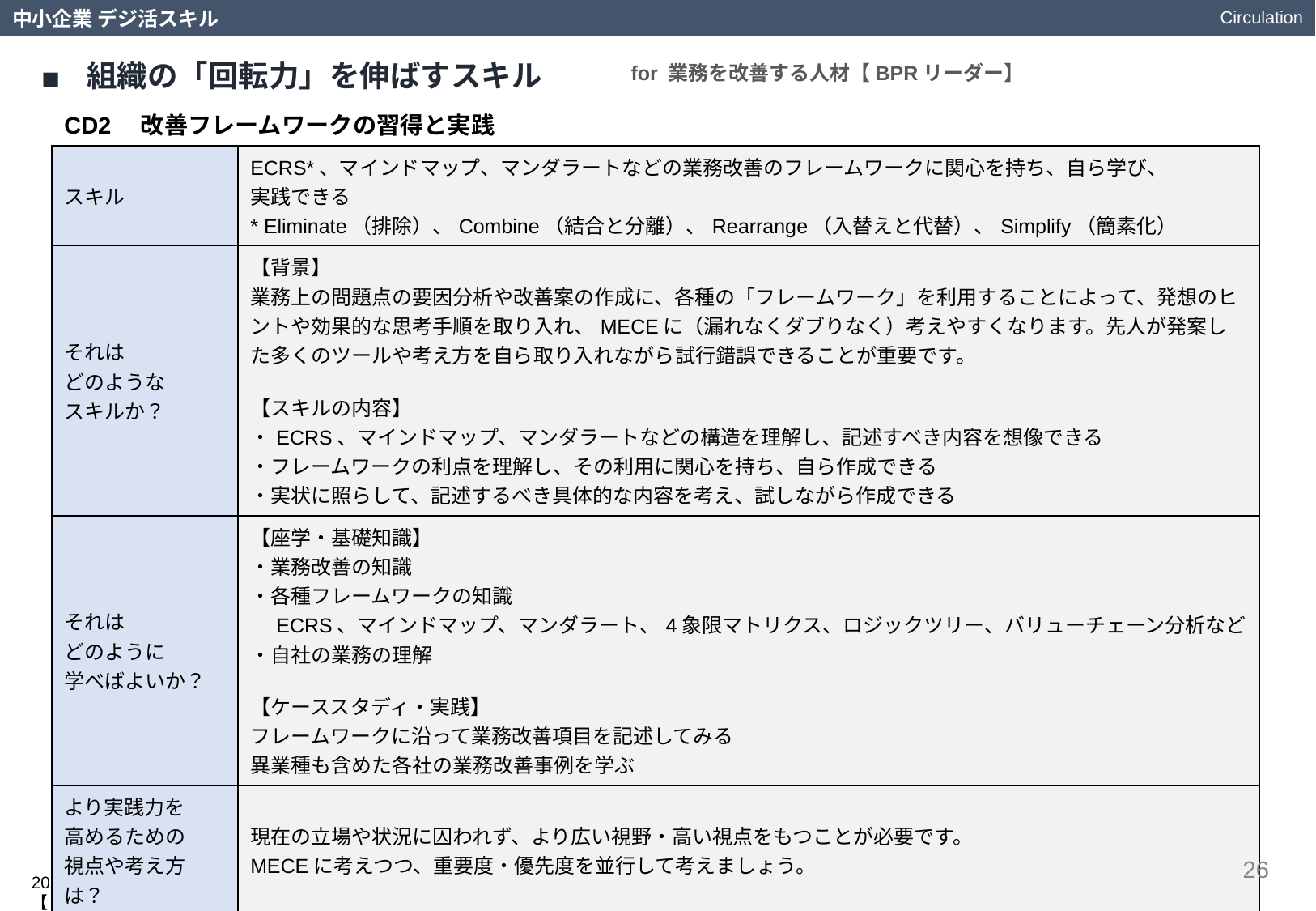

Circulation
中小企業 デジ活スキル
組織の「回転力」を伸ばすスキル
for 業務を改善する人材【BPRリーダー】
CD2　改善フレームワークの習得と実践
| スキル | ECRS\*、マインドマップ、マンダラートなどの業務改善のフレームワークに関心を持ち、自ら学び、 実践できる \* Eliminate（排除）、Combine（結合と分離）、Rearrange（入替えと代替）、Simplify（簡素化） |
| --- | --- |
| それは どのような スキルか？ | 【背景】 業務上の問題点の要因分析や改善案の作成に、各種の「フレームワーク」を利用することによって、発想のヒントや効果的な思考手順を取り入れ、MECEに（漏れなくダブりなく）考えやすくなります。先人が発案した多くのツールや考え方を自ら取り入れながら試行錯誤できることが重要です。 【スキルの内容】 ・ECRS、マインドマップ、マンダラートなどの構造を理解し、記述すべき内容を想像できる ・フレームワークの利点を理解し、その利用に関心を持ち、自ら作成できる ・実状に照らして、記述するべき具体的な内容を考え、試しながら作成できる |
| それは どのように 学べばよいか？ | 【座学・基礎知識】 ・業務改善の知識 ・各種フレームワークの知識 　ECRS、マインドマップ、マンダラート、4象限マトリクス、ロジックツリー、バリューチェーン分析など ・自社の業務の理解 【ケーススタディ・実践】 フレームワークに沿って業務改善項目を記述してみる 異業種も含めた各社の業務改善事例を学ぶ |
| より実践力を 高めるための 視点や考え方は？ | 現在の立場や状況に囚われず、より広い視野・高い視点をもつことが必要です。 MECEに考えつつ、重要度・優先度を並行して考えましょう。 |
26